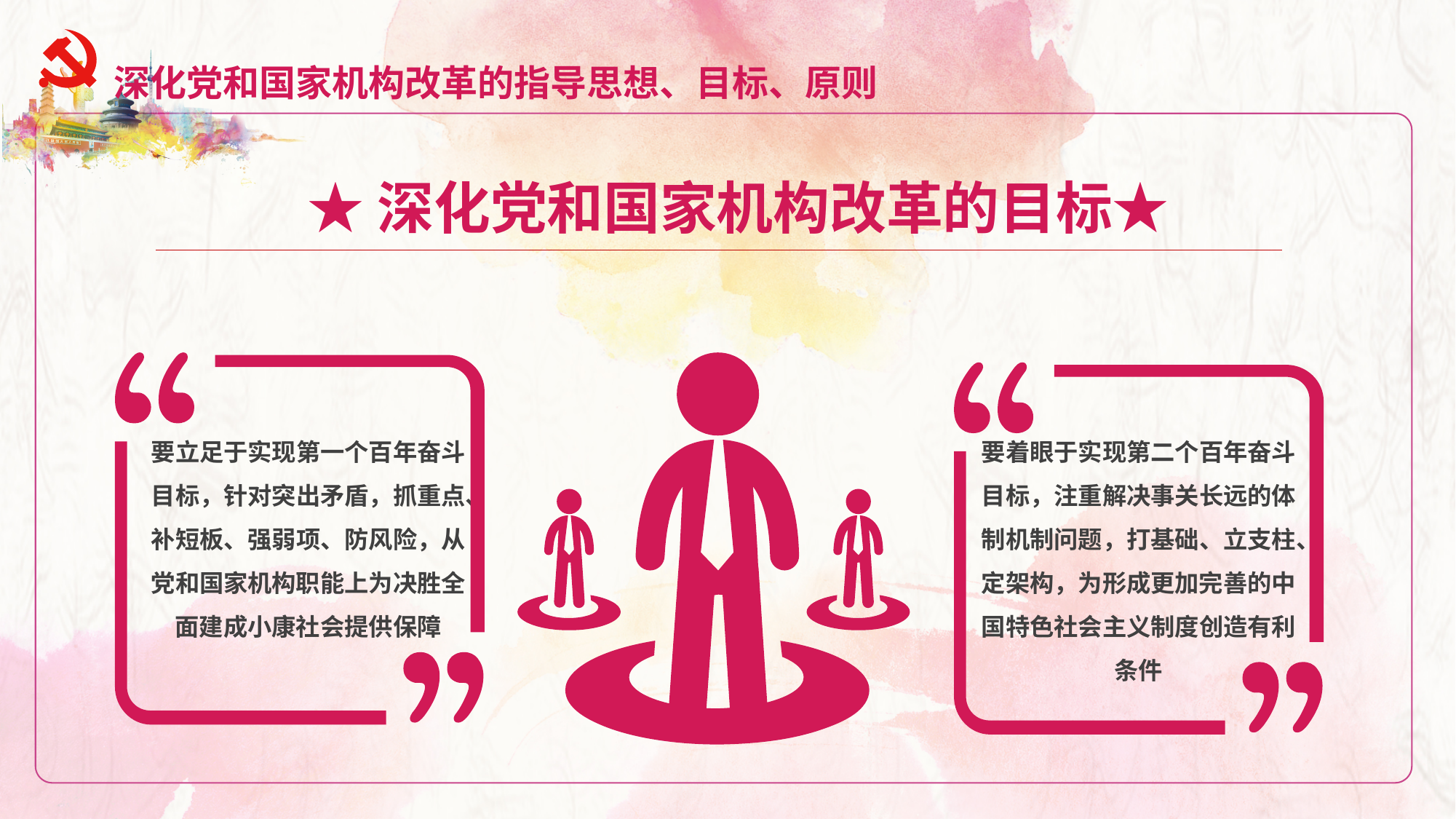

深化党和国家机构改革的指导思想、目标、原则
★深化党和国家机构改革的目标★

要立足于实现第一个百年奋斗目标，针对突出矛盾，抓重点、补短板、强弱项、防风险，从党和国家机构职能上为决胜全面建成小康社会提供保障
要着眼于实现第二个百年奋斗目标，注重解决事关长远的体制机制问题，打基础、立支柱、定架构，为形成更加完善的中国特色社会主义制度创造有利条件